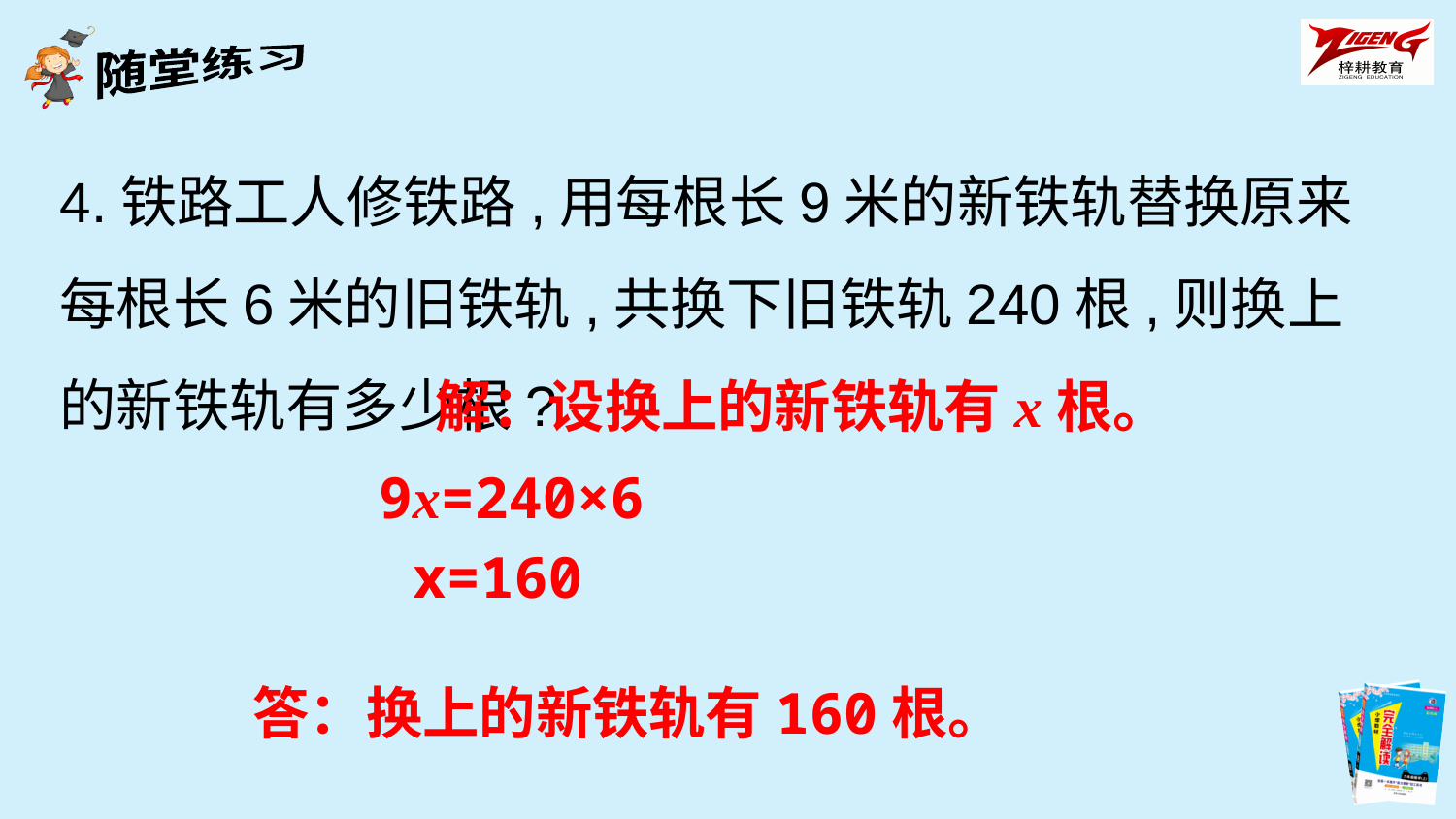

4.铁路工人修铁路,用每根长9米的新铁轨替换原来每根长6米的旧铁轨,共换下旧铁轨240根,则换上的新铁轨有多少根?
解：设换上的新铁轨有x根。
9x=240×6
x=160
答：换上的新铁轨有160根。